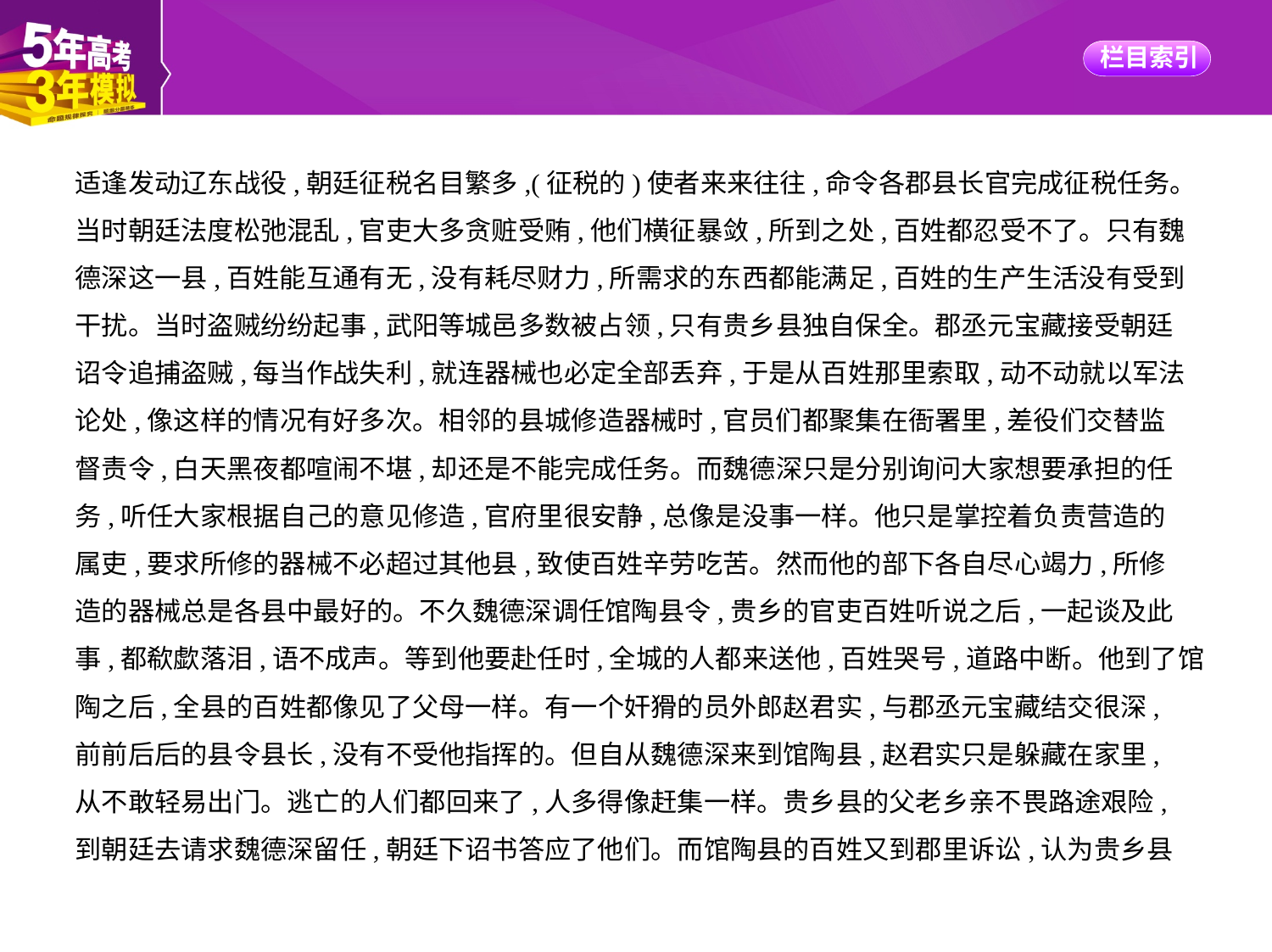

适逢发动辽东战役,朝廷征税名目繁多,(征税的)使者来来往往,命令各郡县长官完成征税任务。
当时朝廷法度松弛混乱,官吏大多贪赃受贿,他们横征暴敛,所到之处,百姓都忍受不了。只有魏
德深这一县,百姓能互通有无,没有耗尽财力,所需求的东西都能满足,百姓的生产生活没有受到
干扰。当时盗贼纷纷起事,武阳等城邑多数被占领,只有贵乡县独自保全。郡丞元宝藏接受朝廷
诏令追捕盗贼,每当作战失利,就连器械也必定全部丢弃,于是从百姓那里索取,动不动就以军法
论处,像这样的情况有好多次。相邻的县城修造器械时,官员们都聚集在衙署里,差役们交替监
督责令,白天黑夜都喧闹不堪,却还是不能完成任务。而魏德深只是分别询问大家想要承担的任
务,听任大家根据自己的意见修造,官府里很安静,总像是没事一样。他只是掌控着负责营造的
属吏,要求所修的器械不必超过其他县,致使百姓辛劳吃苦。然而他的部下各自尽心竭力,所修
造的器械总是各县中最好的。不久魏德深调任馆陶县令,贵乡的官吏百姓听说之后,一起谈及此
事,都欷歔落泪,语不成声。等到他要赴任时,全城的人都来送他,百姓哭号,道路中断。他到了馆
陶之后,全县的百姓都像见了父母一样。有一个奸猾的员外郎赵君实,与郡丞元宝藏结交很深,
前前后后的县令县长,没有不受他指挥的。但自从魏德深来到馆陶县,赵君实只是躲藏在家里,
从不敢轻易出门。逃亡的人们都回来了,人多得像赶集一样。贵乡县的父老乡亲不畏路途艰险,
到朝廷去请求魏德深留任,朝廷下诏书答应了他们。而馆陶县的百姓又到郡里诉讼,认为贵乡县